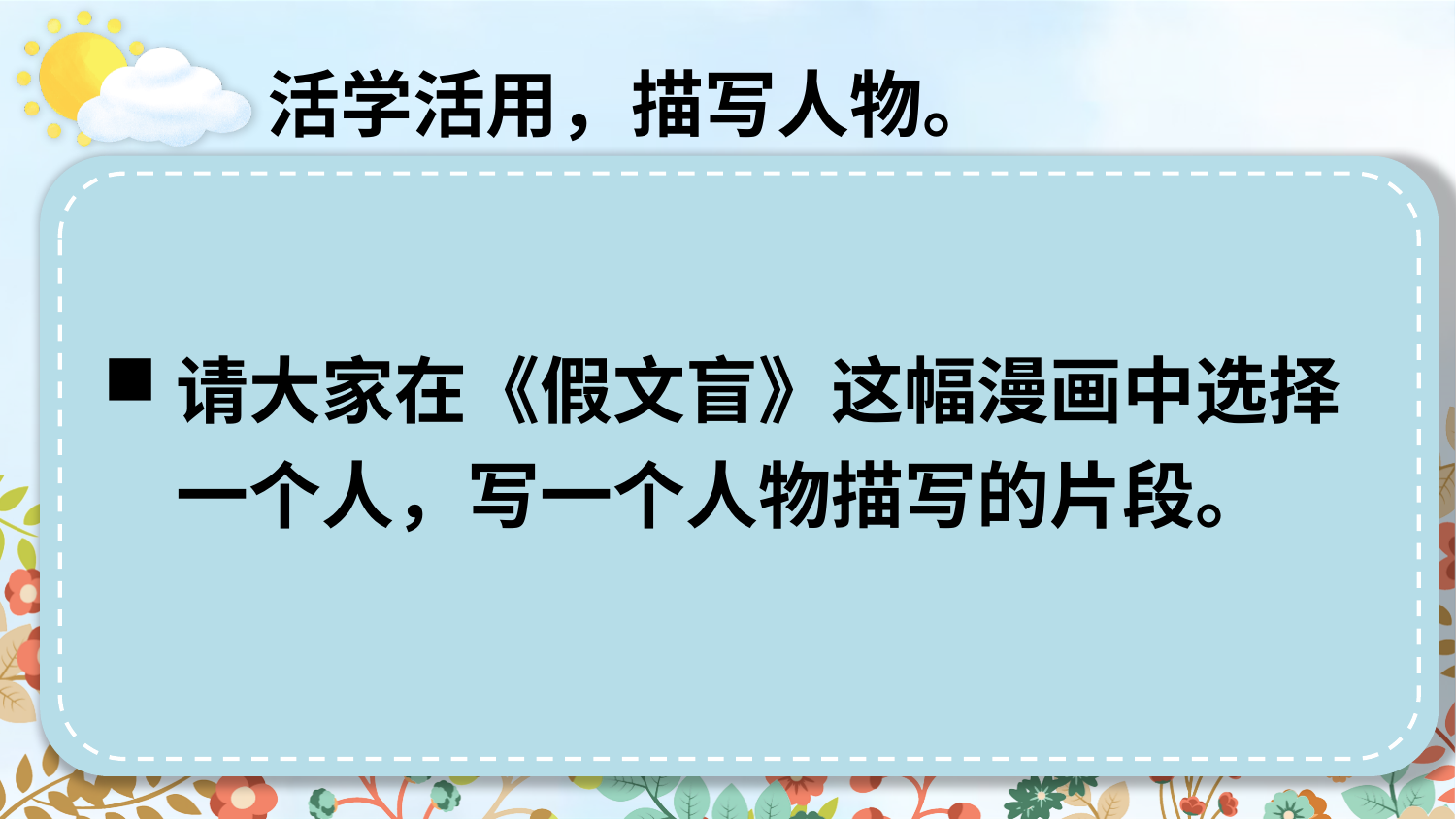

活学活用，描写人物。
请大家在《假文盲》这幅漫画中选择一个人，写一个人物描写的片段。